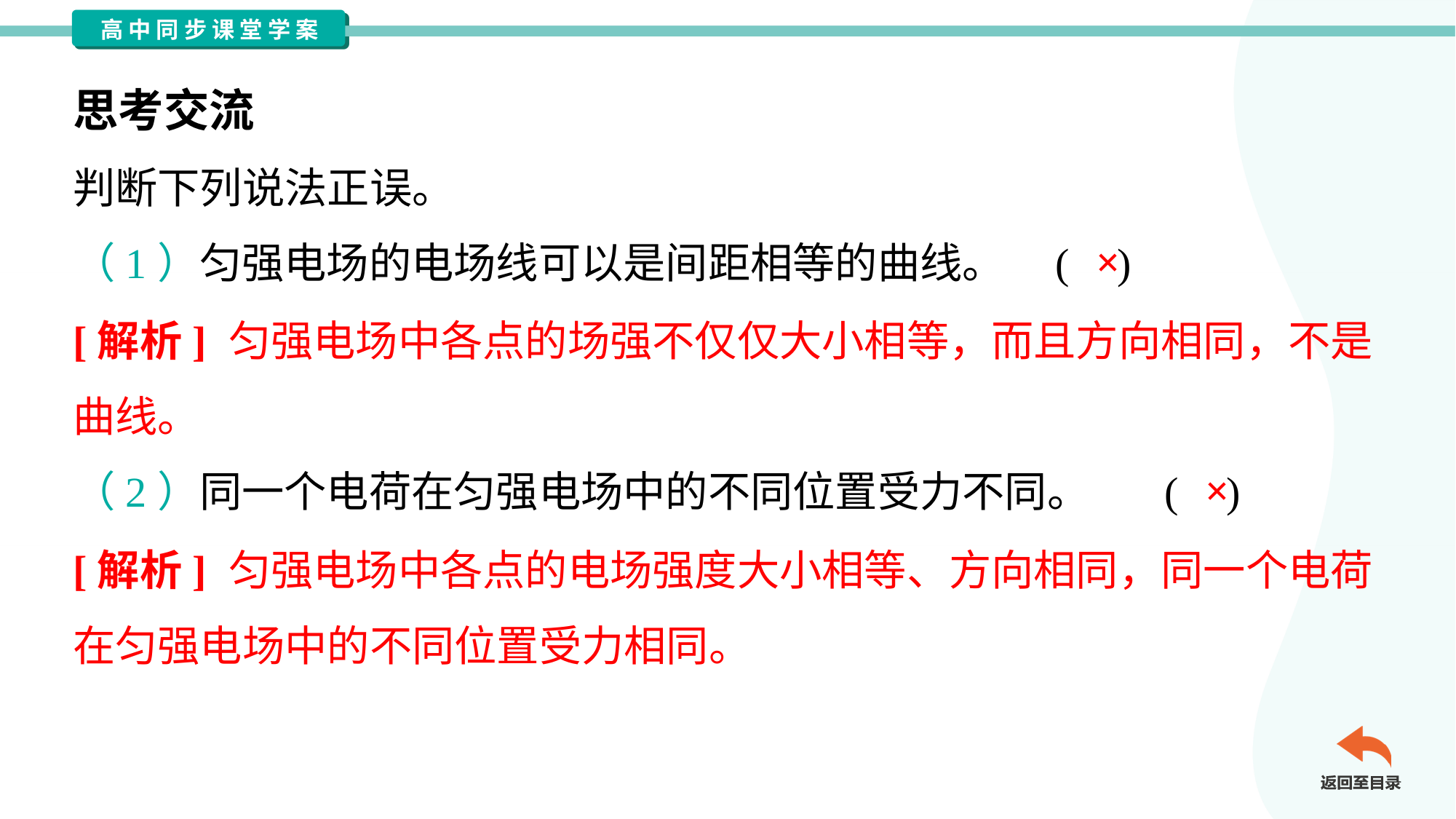

思考交流
判断下列说法正误。
×
（1）匀强电场的电场线可以是间距相等的曲线。	(    )
[解析] 匀强电场中各点的场强不仅仅大小相等，而且方向相同，不是
曲线。
×
（2）同一个电荷在匀强电场中的不同位置受力不同。	(    )
[解析] 匀强电场中各点的电场强度大小相等、方向相同，同一个电荷
在匀强电场中的不同位置受力相同。